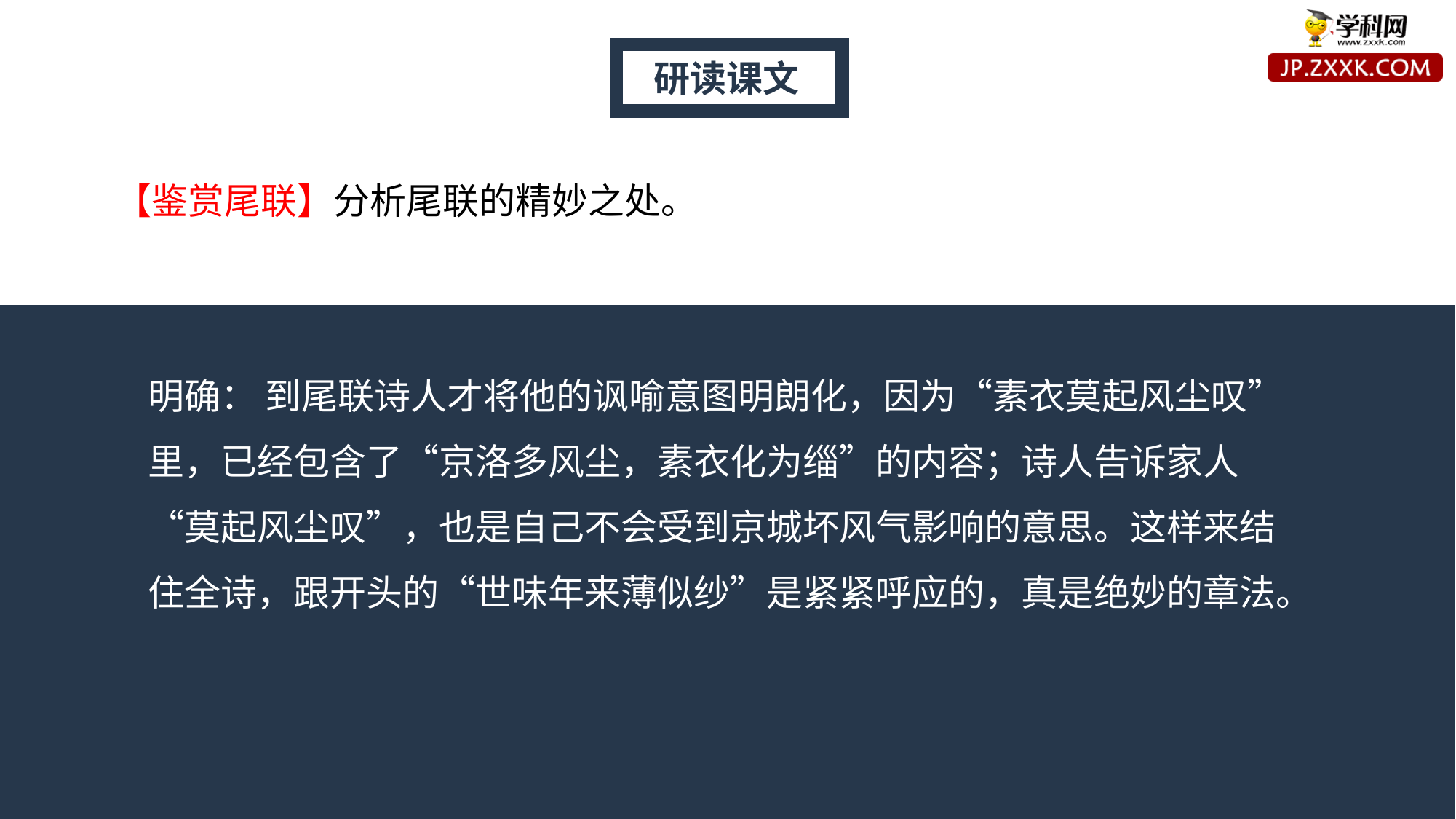

研读课文
【鉴赏尾联】分析尾联的精妙之处。

明确： 到尾联诗人才将他的讽喻意图明朗化，因为“素衣莫起风尘叹”里，已经包含了“京洛多风尘，素衣化为缁”的内容；诗人告诉家人“莫起风尘叹”，也是自己不会受到京城坏风气影响的意思。这样来结住全诗，跟开头的“世味年来薄似纱”是紧紧呼应的，真是绝妙的章法。